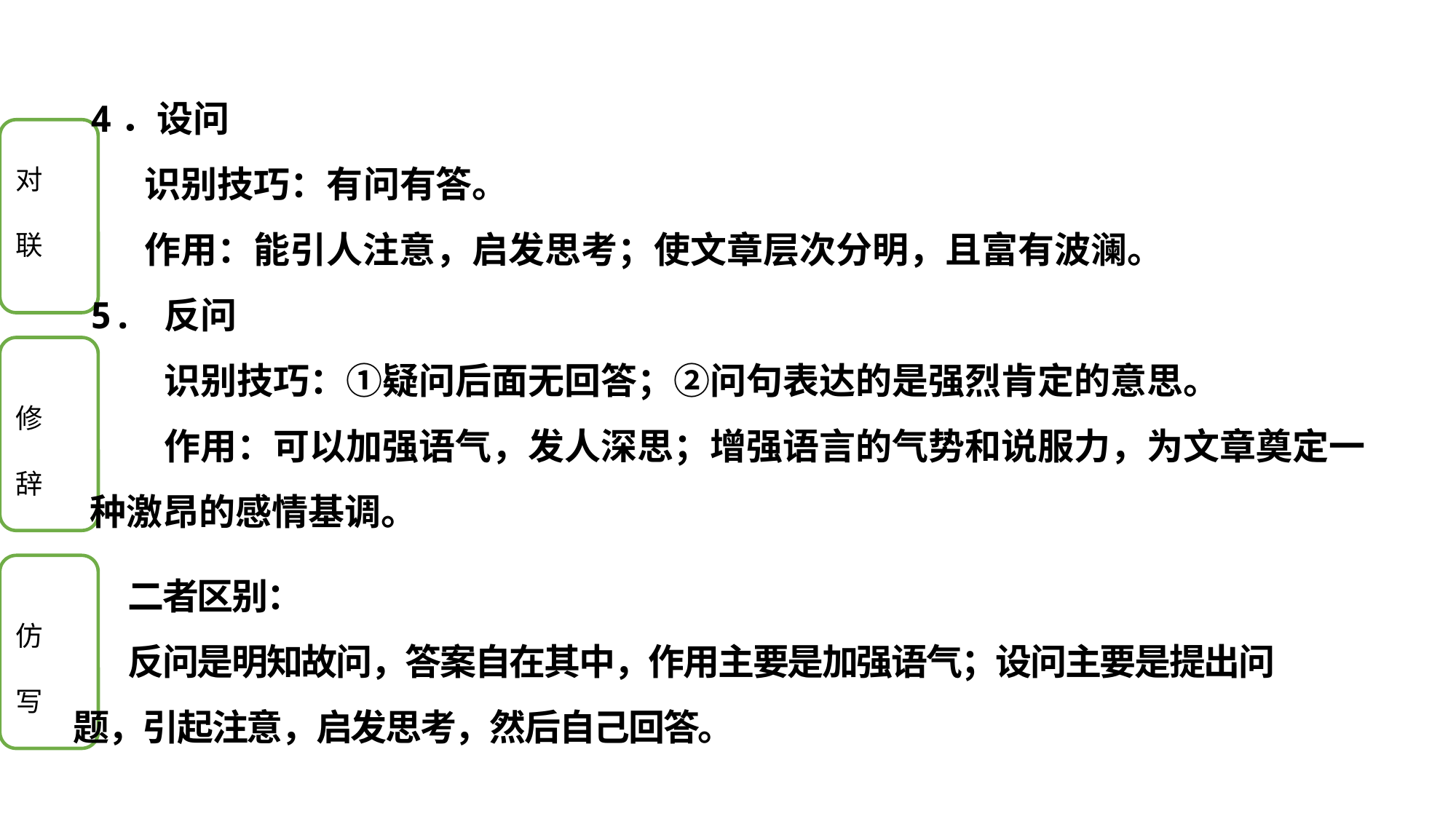

4．设问
识别技巧：有问有答。
作用：能引人注意，启发思考；使文章层次分明，且富有波澜。
5. 反问
识别技巧：①疑问后面无回答；②问句表达的是强烈肯定的意思。
作用：可以加强语气，发人深思；增强语言的气势和说服力，为文章奠定一种激昂的感情基调。

二者区别：
反问是明知故问，答案自在其中，作用主要是加强语气；设问主要是提出问题，引起注意，启发思考，然后自己回答。